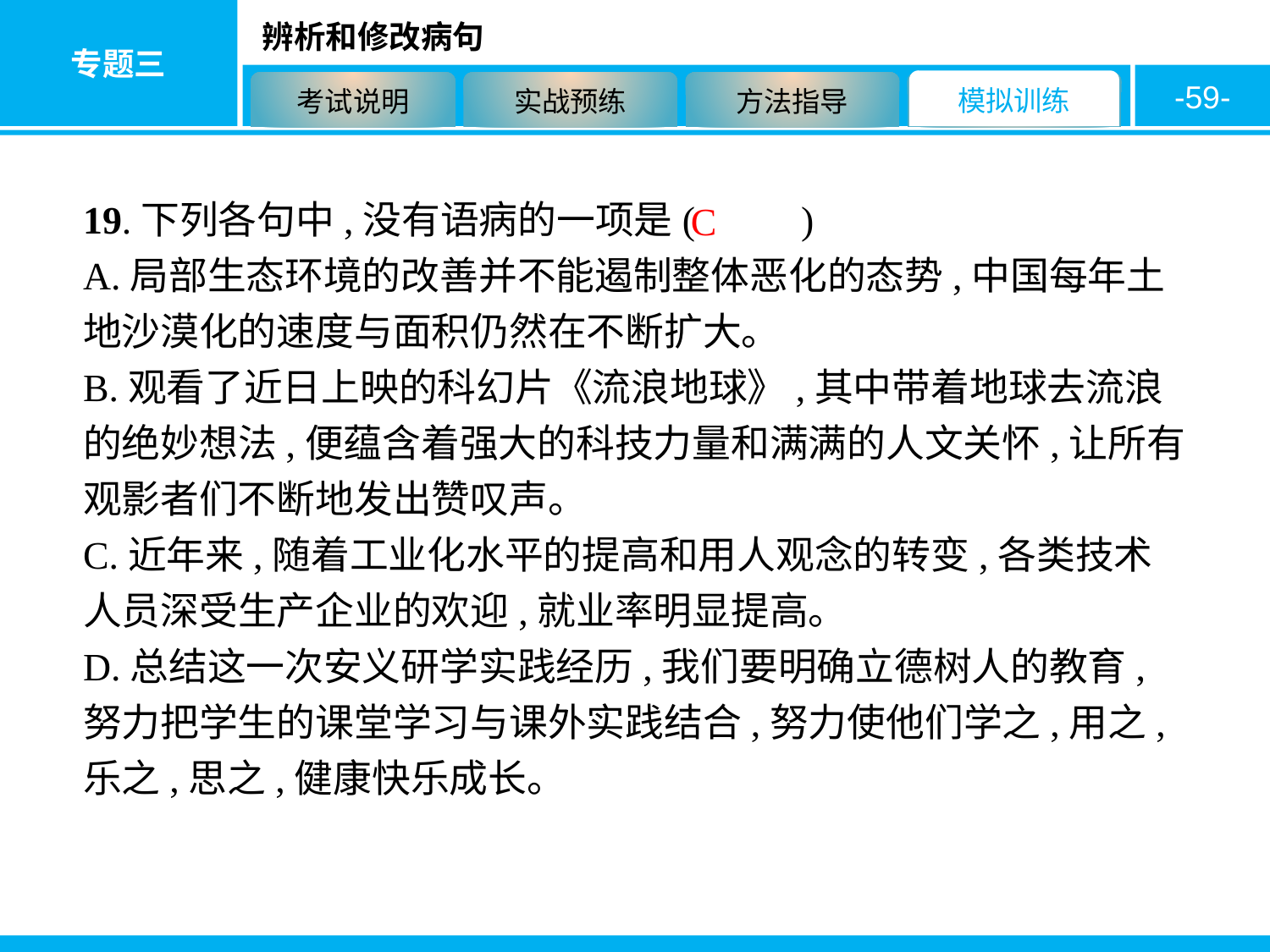

-59-
19.下列各句中,没有语病的一项是( 　　)
A.局部生态环境的改善并不能遏制整体恶化的态势,中国每年土地沙漠化的速度与面积仍然在不断扩大。
B.观看了近日上映的科幻片《流浪地球》,其中带着地球去流浪的绝妙想法,便蕴含着强大的科技力量和满满的人文关怀,让所有观影者们不断地发出赞叹声。
C.近年来,随着工业化水平的提高和用人观念的转变,各类技术人员深受生产企业的欢迎,就业率明显提高。
D.总结这一次安义研学实践经历,我们要明确立德树人的教育,努力把学生的课堂学习与课外实践结合,努力使他们学之,用之,乐之,思之,健康快乐成长。
C